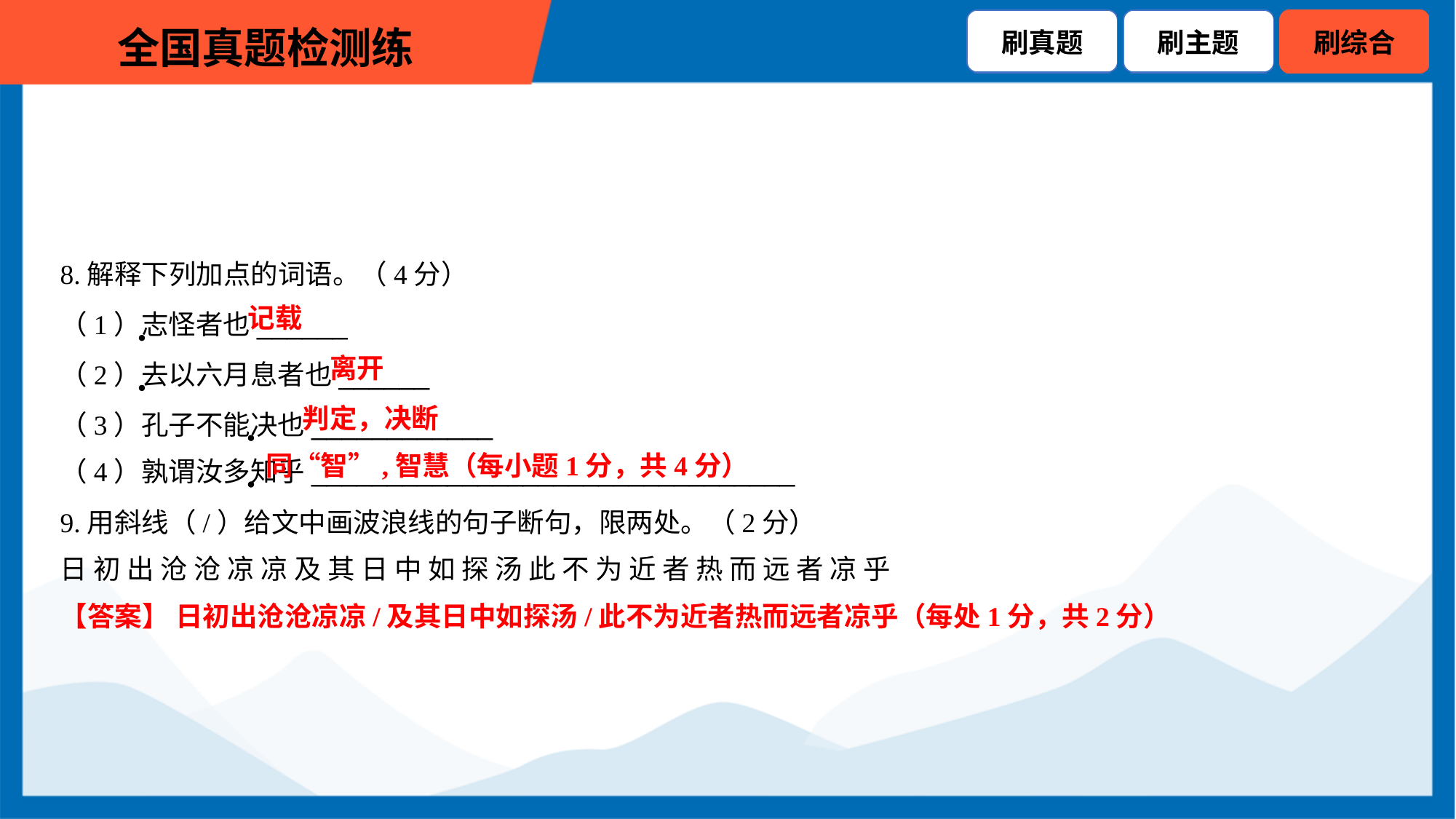

8.解释下列加点的词语。（4分）
记载
（1）志怪者也______
（2）去以六月息者也______
（3）孔子不能决也____________
（4）孰谓汝多知乎________________________________

离开

判定，决断
同“智”,智慧（每小题1分，共4分）

9.用斜线（/）给文中画波浪线的句子断句，限两处。（2分）
日 初 出 沧 沧 凉 凉 及 其 日 中 如 探 汤 此 不 为 近 者 热 而 远 者 凉 乎
【答案】 日初出沧沧凉凉/及其日中如探汤/此不为近者热而远者凉乎（每处1分，共2分）